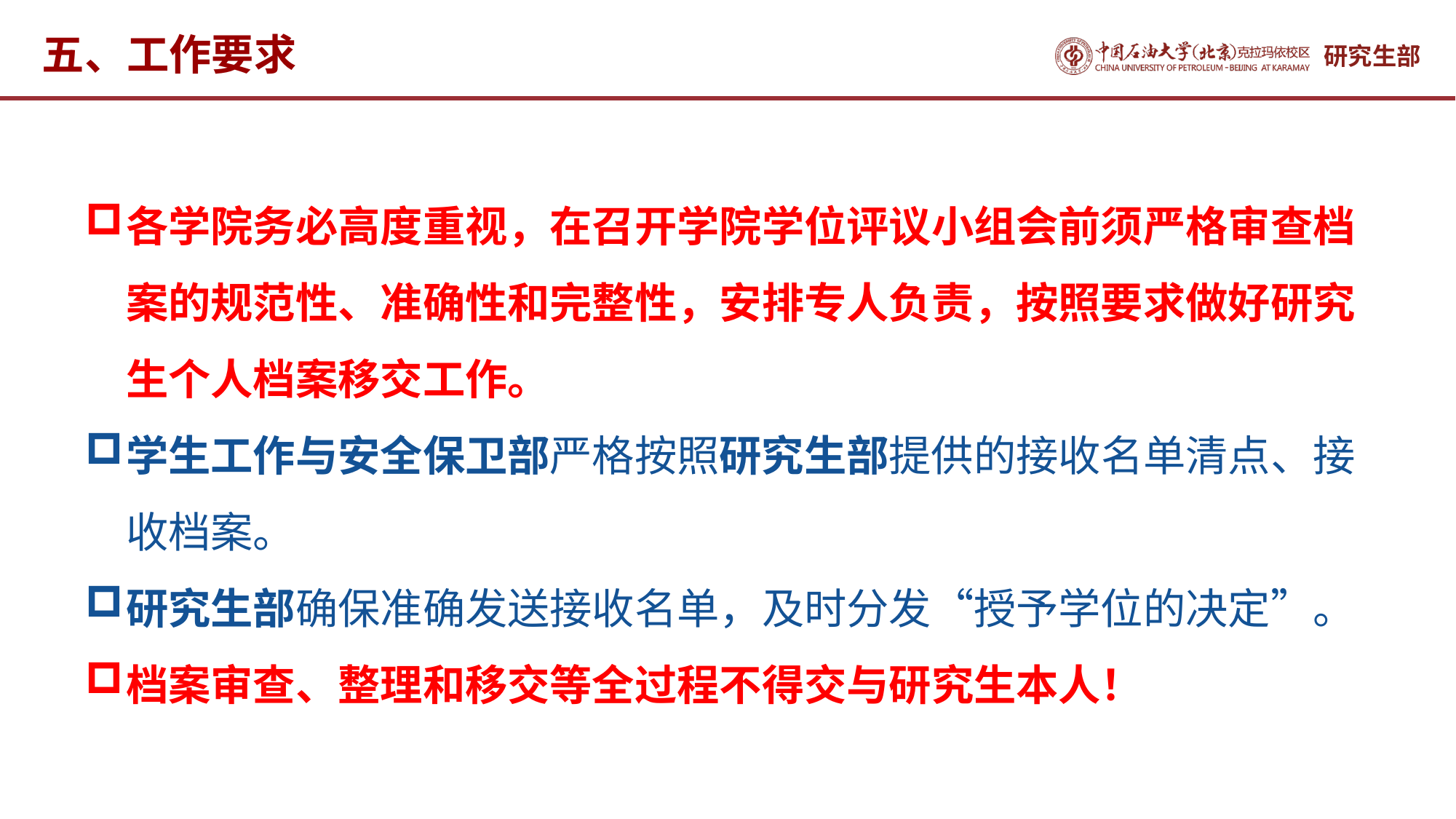

五、工作要求
各学院务必高度重视，在召开学院学位评议小组会前须严格审查档案的规范性、准确性和完整性，安排专人负责，按照要求做好研究生个人档案移交工作。
学生工作与安全保卫部严格按照研究生部提供的接收名单清点、接收档案。
研究生部确保准确发送接收名单，及时分发“授予学位的决定”。
档案审查、整理和移交等全过程不得交与研究生本人！